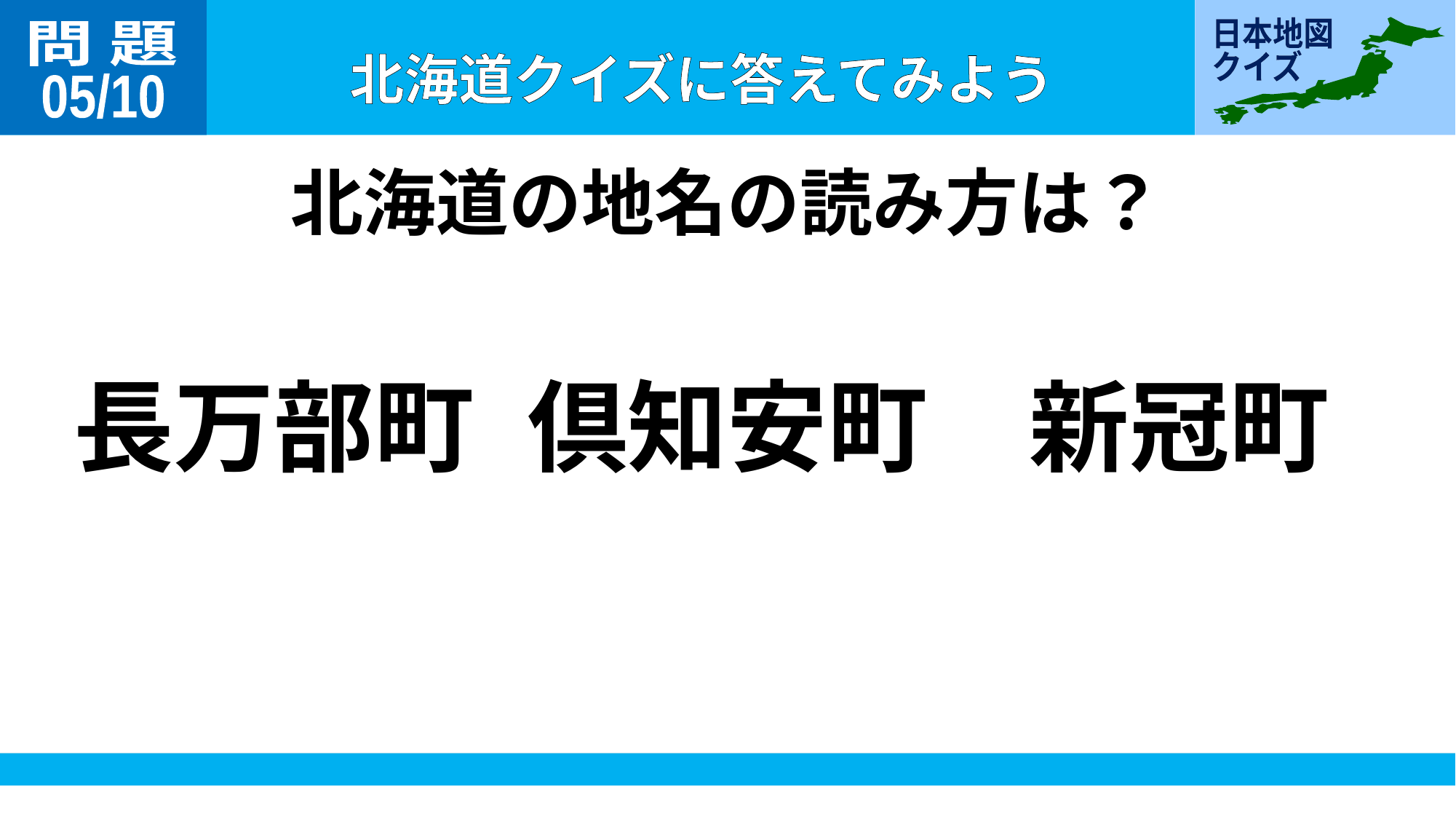

問 題
05/10
北海道の地名の読み方は？
長万部町
倶知安町
新冠町